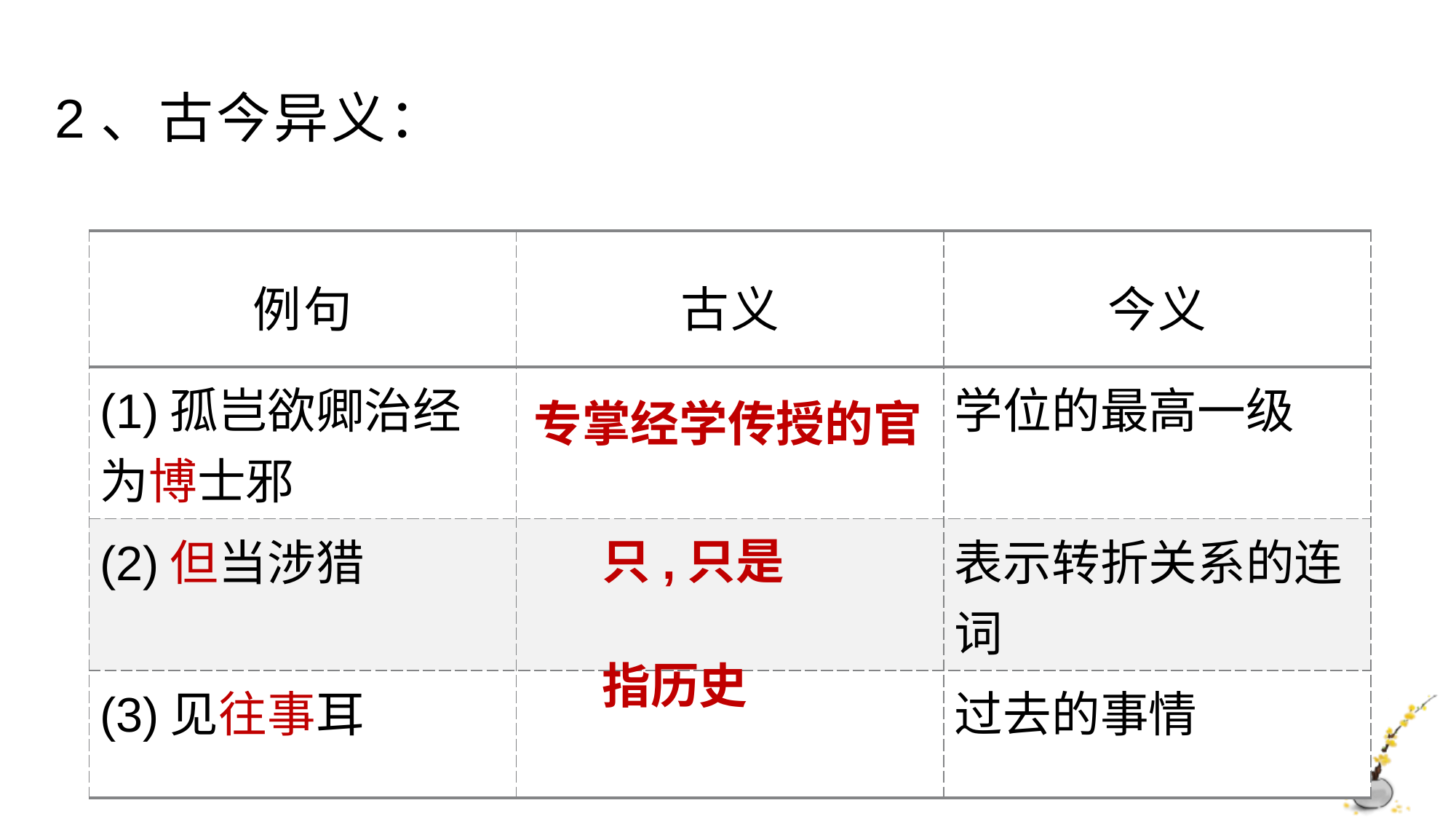

# 2、古今异义：
| 例句 | 古义 | 今义 |
| --- | --- | --- |
| (1)孤岂欲卿治经为博士邪 |  | 学位的最高一级 |
| (2)但当涉猎 |  | 表示转折关系的连词 |
| (3)见往事耳 |  | 过去的事情 |
专掌经学传授的官
只,只是
指历史